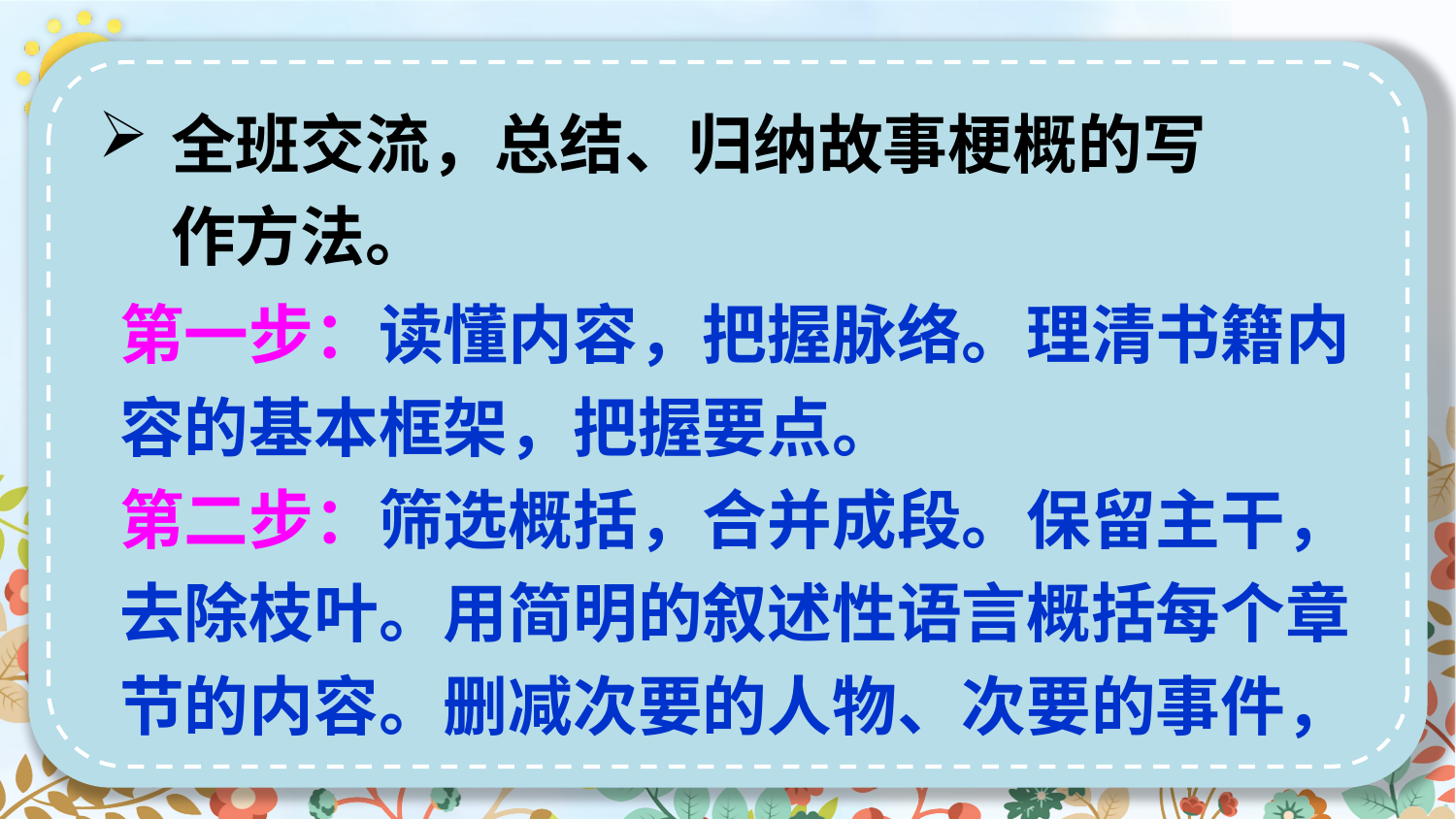

全班交流，总结、归纳故事梗概的写作方法。
第一步：读懂内容，把握脉络。理清书籍内容的基本框架，把握要点。
第二步：筛选概括，合并成段。保留主干，去除枝叶。用简明的叙述性语言概括每个章节的内容。删减次要的人物、次要的事件，